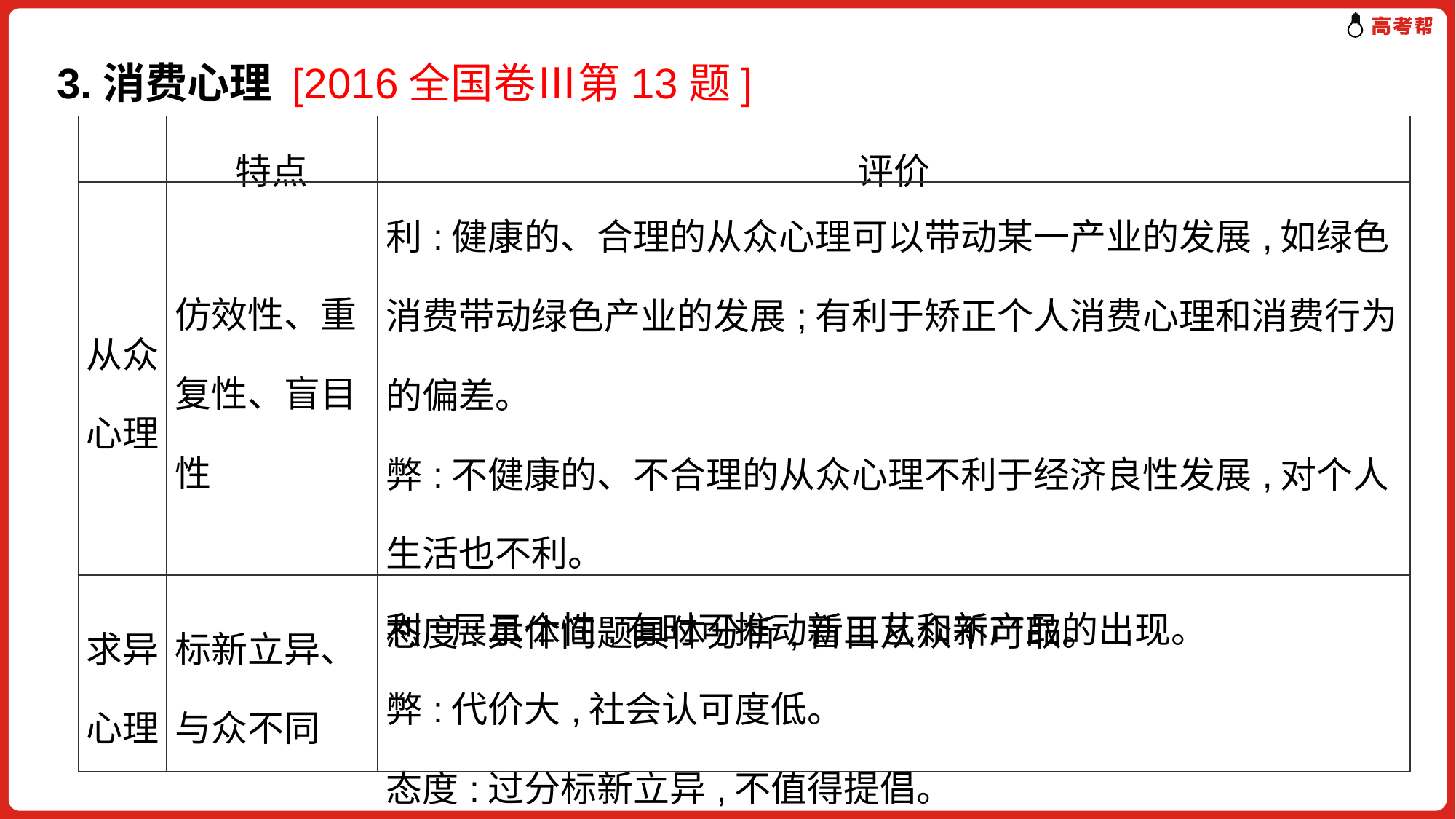

3.消费心理 [2016全国卷Ⅲ第13题]
|  | 特点 | 评价 |
| --- | --- | --- |
| 从众心理 | 仿效性、重复性、盲目性 | 利:健康的、合理的从众心理可以带动某一产业的发展,如绿色消费带动绿色产业的发展;有利于矫正个人消费心理和消费行为的偏差。 弊:不健康的、不合理的从众心理不利于经济良性发展,对个人生活也不利。 态度:具体问题具体分析,盲目从众不可取。 |
| 求异心理 | 标新立异、与众不同 | 利:展示个性,有时可推动新工艺和新产品的出现。 弊:代价大,社会认可度低。 态度:过分标新立异,不值得提倡。 |